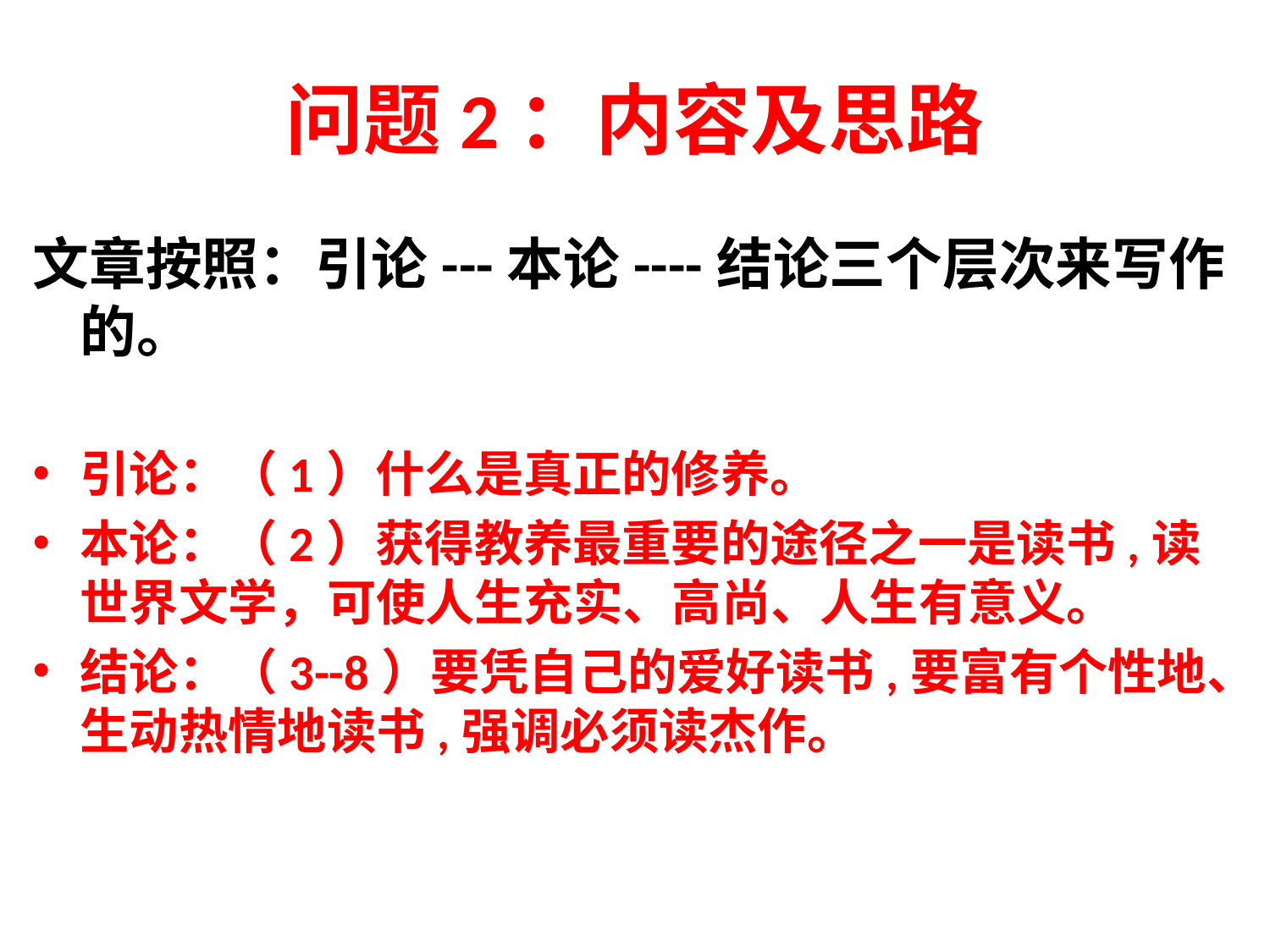

# 问题2：内容及思路
文章按照：引论---本论----结论三个层次来写作的。

引论：（1）什么是真正的修养。
本论：（2）获得教养最重要的途径之一是读书,读世界文学，可使人生充实、高尚、人生有意义。
结论：（3--8）要凭自己的爱好读书,要富有个性地、生动热情地读书,强调必须读杰作。